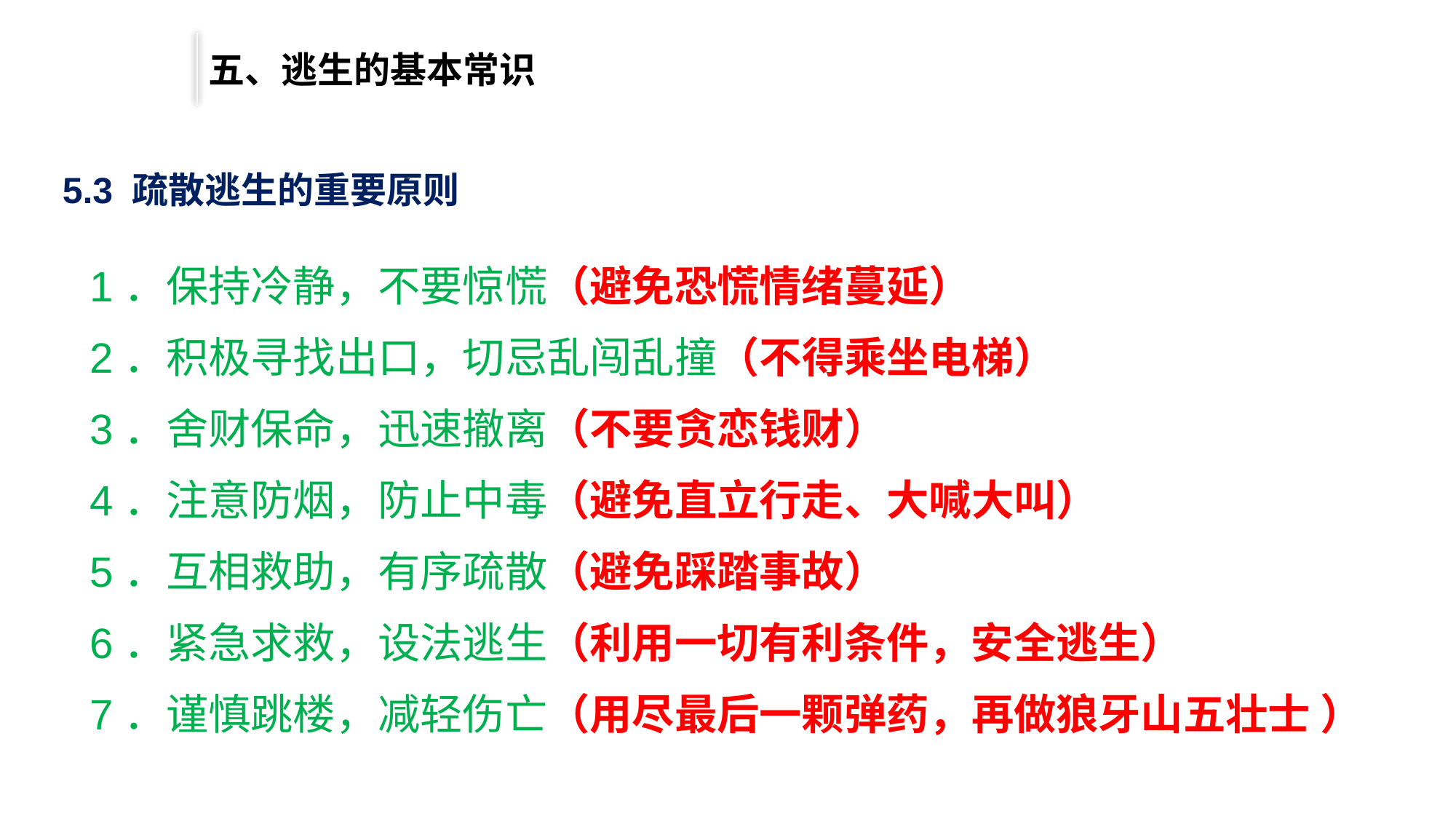

五、逃生的基本常识
5.3 疏散逃生的重要原则
1．保持冷静，不要惊慌（避免恐慌情绪蔓延）
2．积极寻找出口，切忌乱闯乱撞（不得乘坐电梯）
3．舍财保命，迅速撤离（不要贪恋钱财）
4．注意防烟，防止中毒（避免直立行走、大喊大叫）
5．互相救助，有序疏散（避免踩踏事故）
6．紧急求救，设法逃生（利用一切有利条件，安全逃生）
7．谨慎跳楼，减轻伤亡（用尽最后一颗弹药，再做狼牙山五壮士 ）